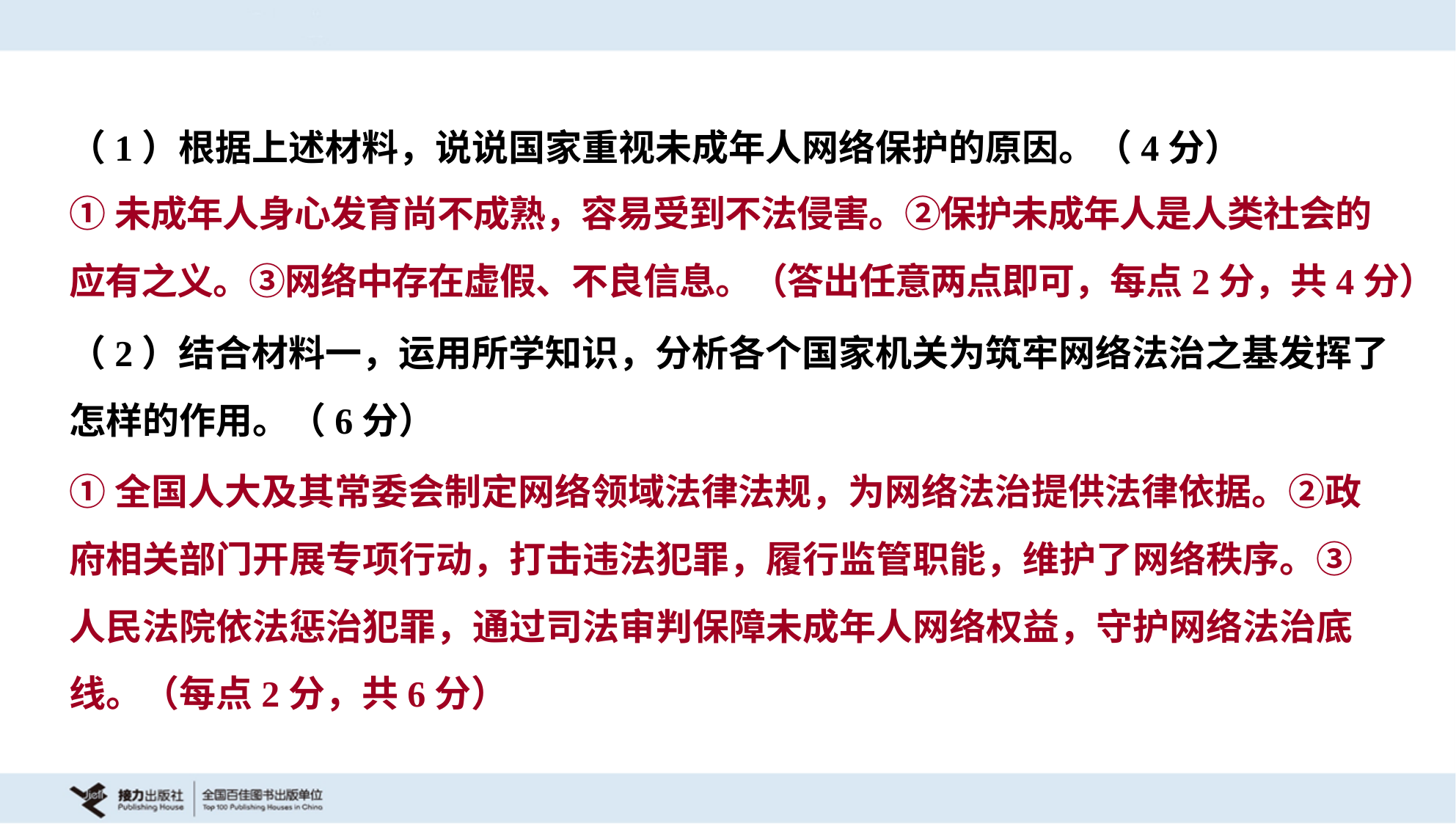

（1）根据上述材料，说说国家重视未成年人网络保护的原因。（4分）
①未成年人身心发育尚不成熟，容易受到不法侵害。②保护未成年人是人类社会的
应有之义。③网络中存在虚假、不良信息。（答出任意两点即可，每点2分，共4分）
（2）结合材料一，运用所学知识，分析各个国家机关为筑牢网络法治之基发挥了
怎样的作用。（6分）
①全国人大及其常委会制定网络领域法律法规，为网络法治提供法律依据。②政
府相关部门开展专项行动，打击违法犯罪，履行监管职能，维护了网络秩序。③
人民法院依法惩治犯罪，通过司法审判保障未成年人网络权益，守护网络法治底
线。（每点2分，共6分）